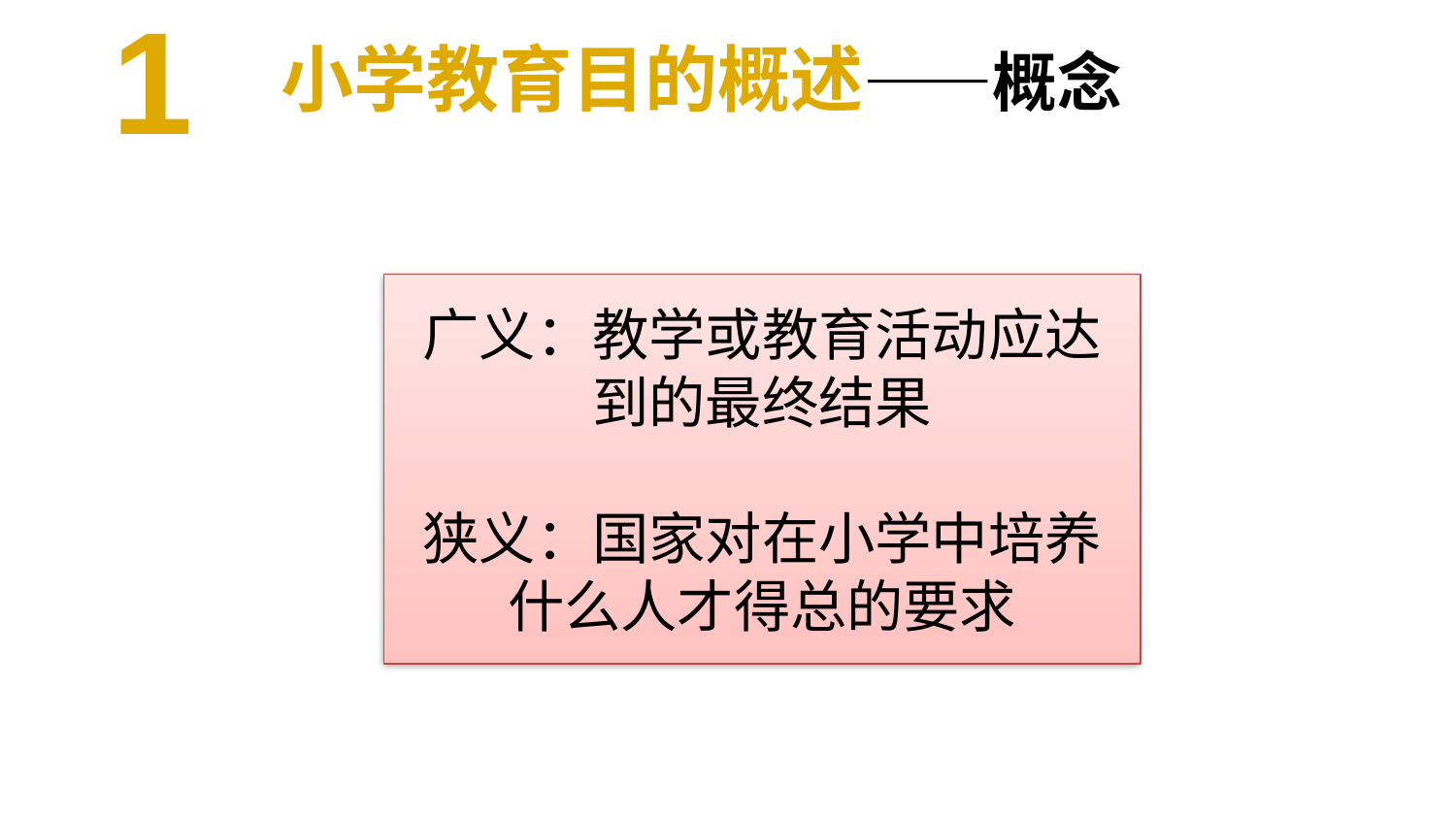

1
小学教育目的概述——概念
广义：教学或教育活动应达到的最终结果

狭义：国家对在小学中培养什么人才得总的要求